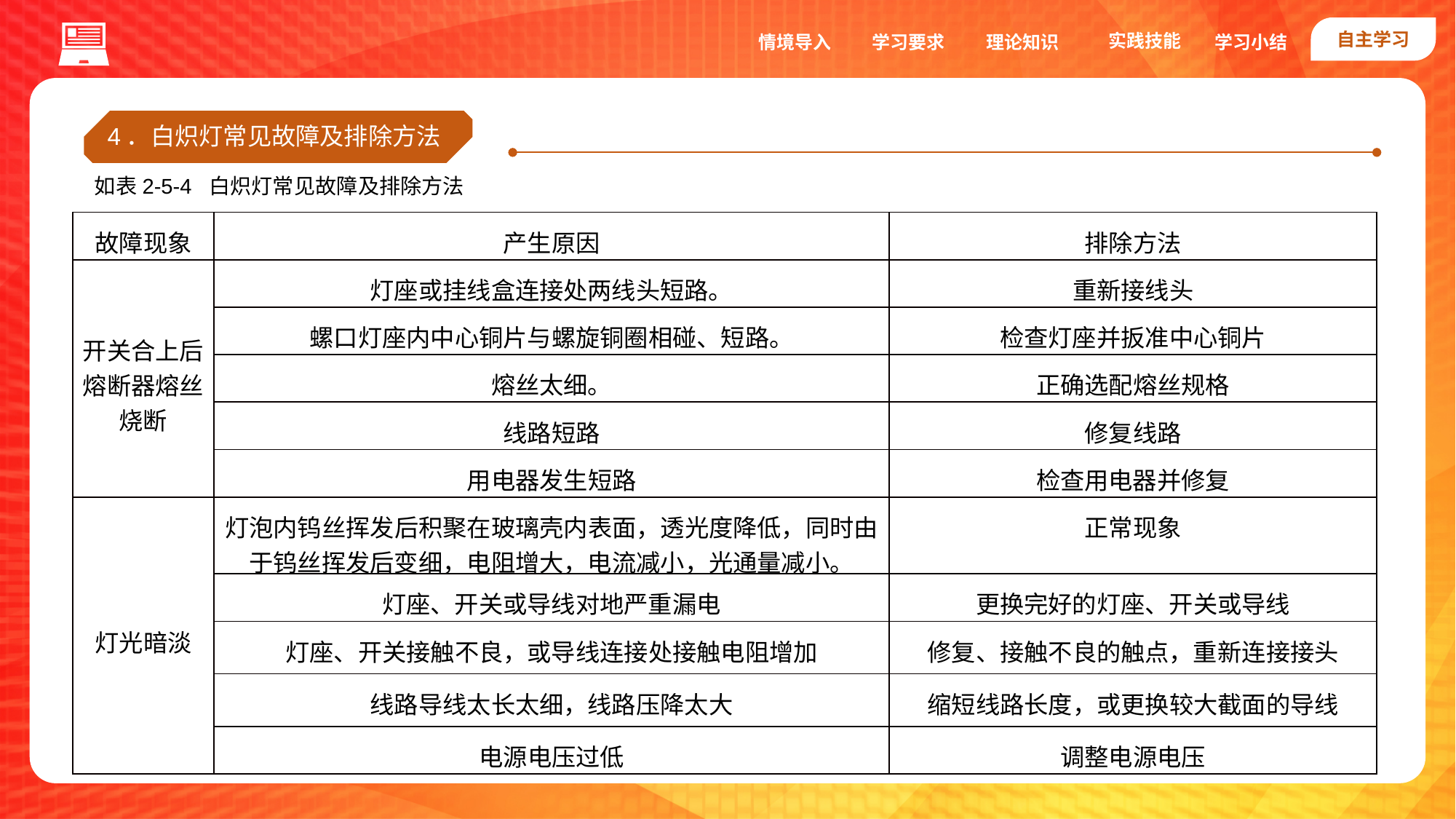

自主学习
实践技能
情境导入
学习要求
理论知识
学习小结

4．白炽灯常见故障及排除方法
如表2-5-4  白炽灯常见故障及排除方法
| 故障现象 | 产生原因 | 排除方法 |
| --- | --- | --- |
| 开关合上后熔断器熔丝烧断 | 灯座或挂线盒连接处两线头短路。 | 重新接线头 |
|  | 螺口灯座内中心铜片与螺旋铜圈相碰、短路。 | 检查灯座并扳准中心铜片 |
|  | 熔丝太细。 | 正确选配熔丝规格 |
|  | 线路短路 | 修复线路 |
|  | 用电器发生短路 | 检查用电器并修复 |
| 灯光暗淡 | 灯泡内钨丝挥发后积聚在玻璃壳内表面，透光度降低，同时由于钨丝挥发后变细，电阻增大，电流减小，光通量减小。 | 正常现象 |
|  | 灯座、开关或导线对地严重漏电 | 更换完好的灯座、开关或导线 |
|  | 灯座、开关接触不良，或导线连接处接触电阻增加 | 修复、接触不良的触点，重新连接接头 |
|  | 线路导线太长太细，线路压降太大 | 缩短线路长度，或更换较大截面的导线 |
|  | 电源电压过低 | 调整电源电压 |